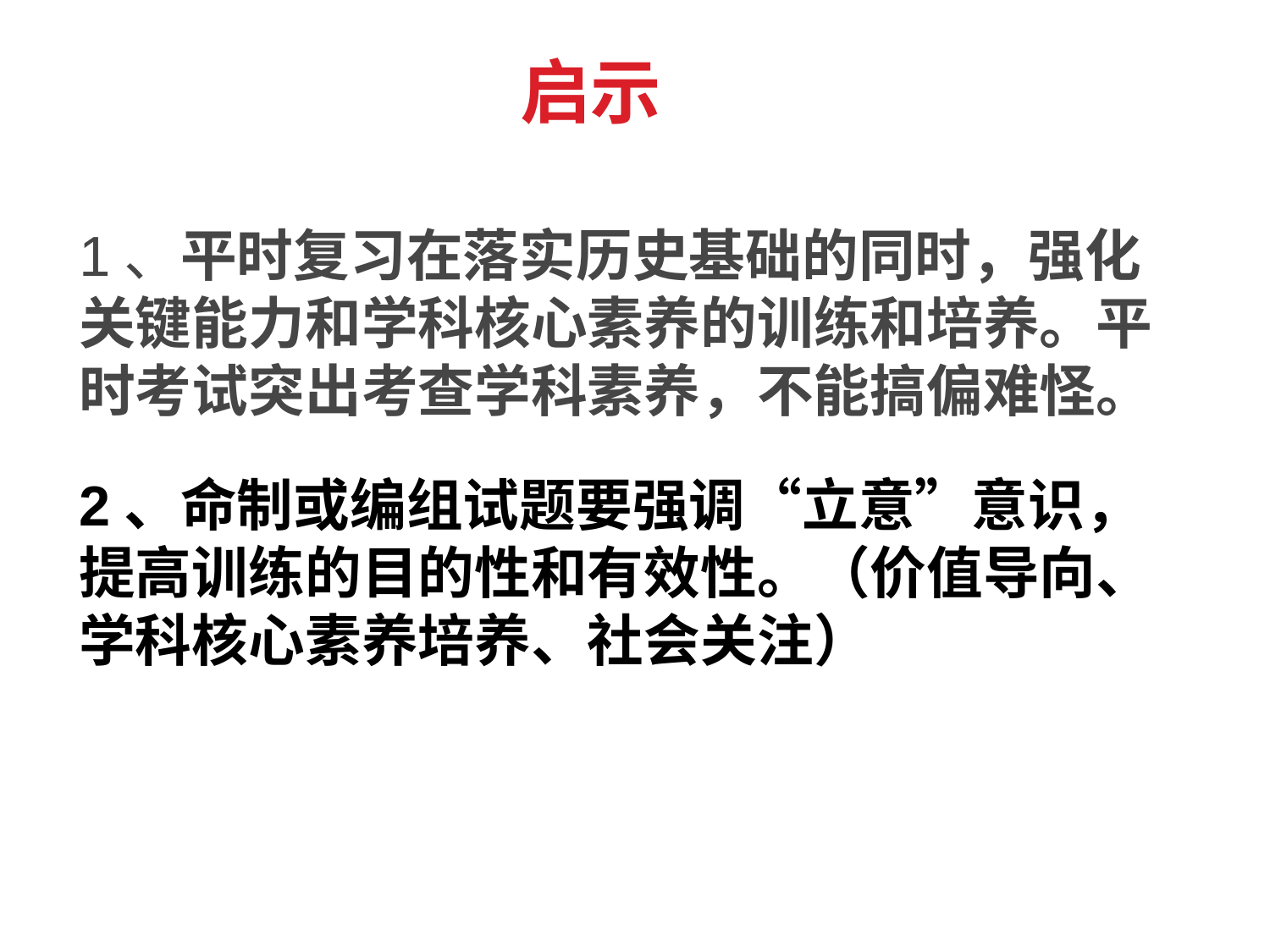

启示
# 1、平时复习在落实历史基础的同时，强化关键能力和学科核心素养的训练和培养。平时考试突出考查学科素养，不能搞偏难怪。
2、命制或编组试题要强调“立意”意识，提高训练的目的性和有效性。（价值导向、学科核心素养培养、社会关注）